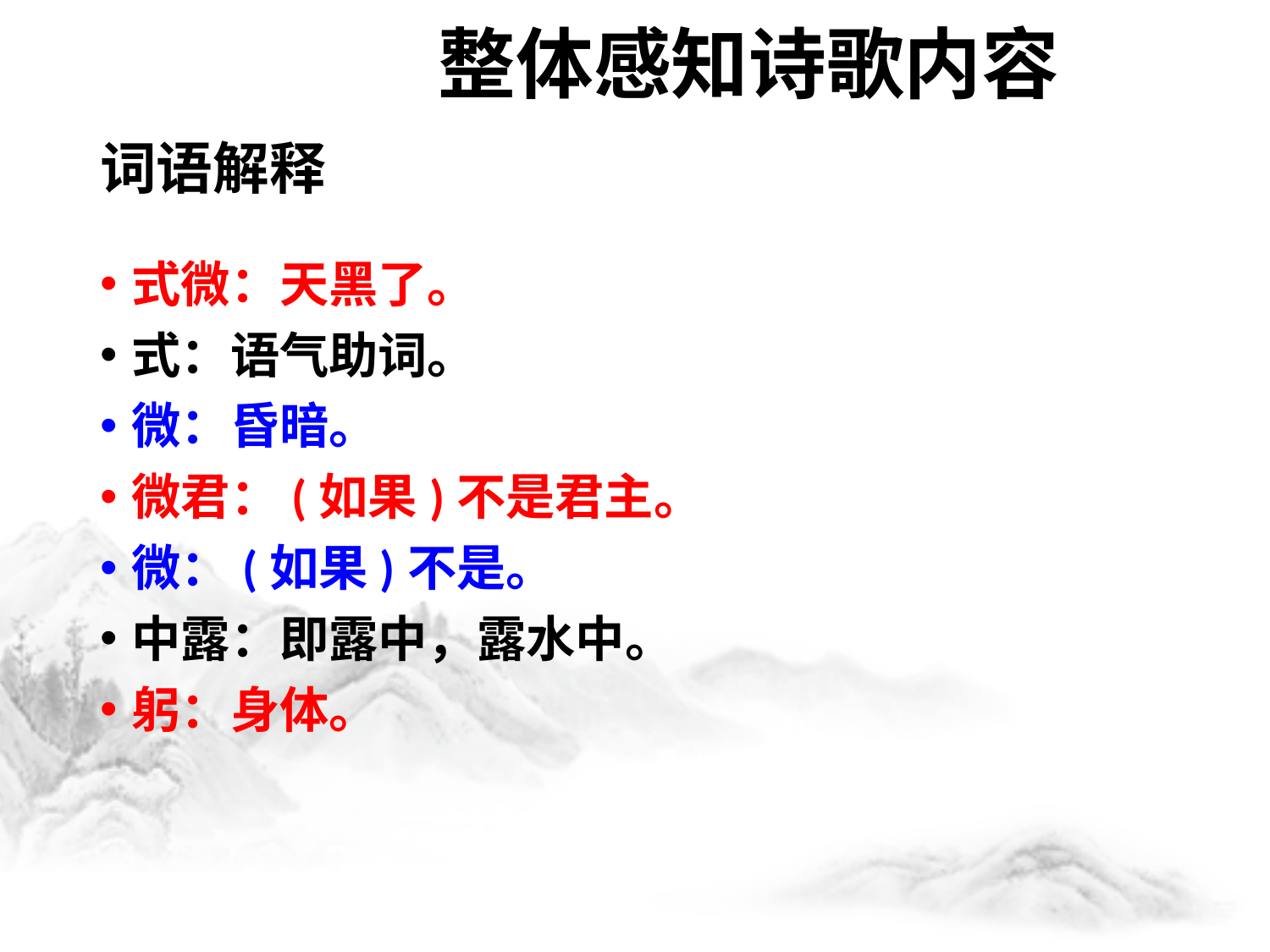

整体感知诗歌内容
# 词语解释
式微：天黑了。
式：语气助词。
微：昏暗。
微君：(如果)不是君主。
微：(如果)不是。
中露：即露中，露水中。
躬：身体。